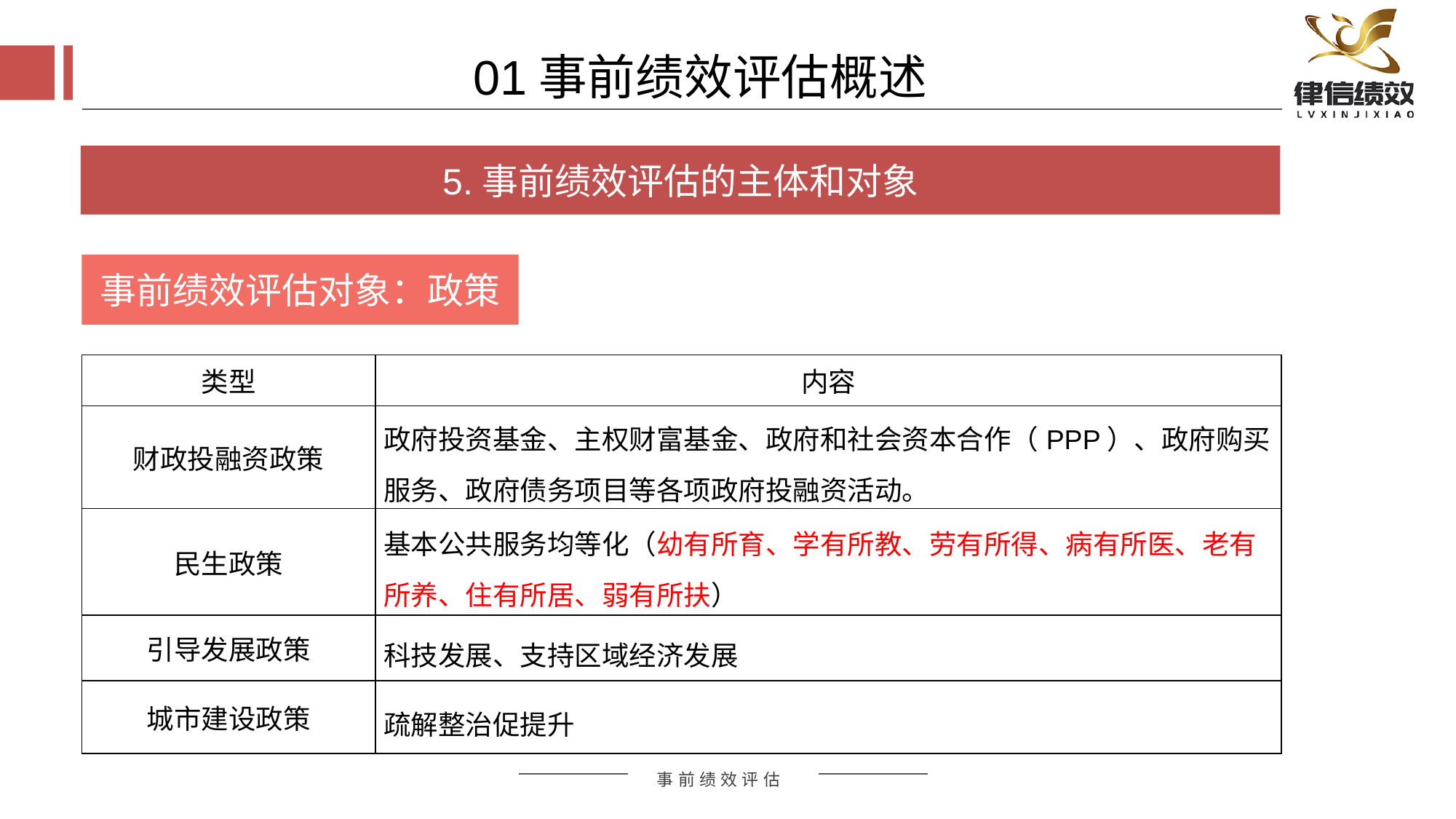

01事前绩效评估概述
5.事前绩效评估的主体和对象
事前绩效评估对象：政策
| 类型 | 内容 |
| --- | --- |
| 财政投融资政策 | 政府投资基金、主权财富基金、政府和社会资本合作（PPP）、政府购买服务、政府债务项目等各项政府投融资活动。 |
| 民生政策 | 基本公共服务均等化（幼有所育、学有所教、劳有所得、病有所医、老有所养、住有所居、弱有所扶） |
| 引导发展政策 | 科技发展、支持区域经济发展 |
| 城市建设政策 | 疏解整治促提升 |